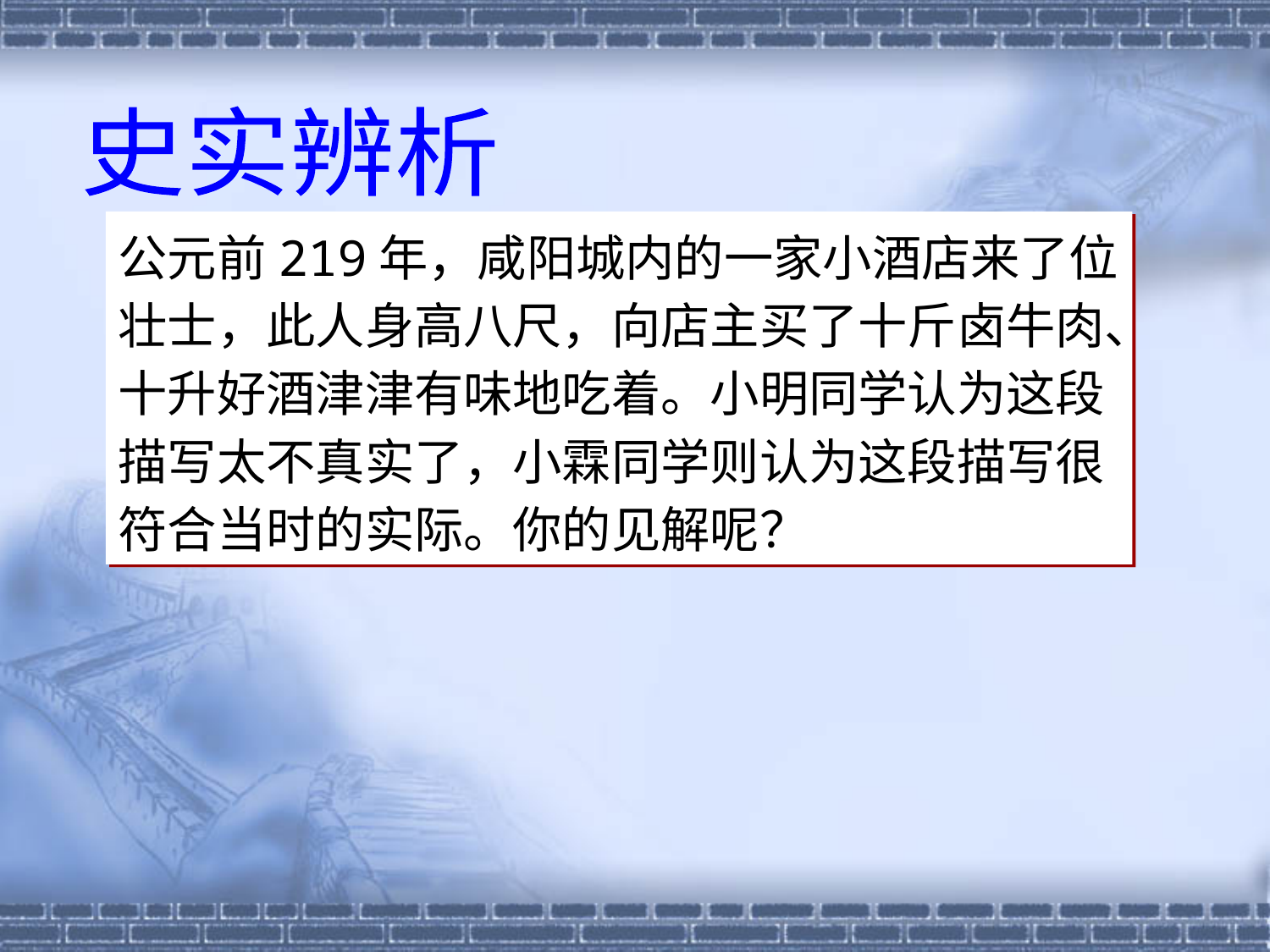

史实辨析
公元前219年，咸阳城内的一家小酒店来了位壮士，此人身高八尺，向店主买了十斤卤牛肉、十升好酒津津有味地吃着。小明同学认为这段描写太不真实了，小霖同学则认为这段描写很符合当时的实际。你的见解呢？